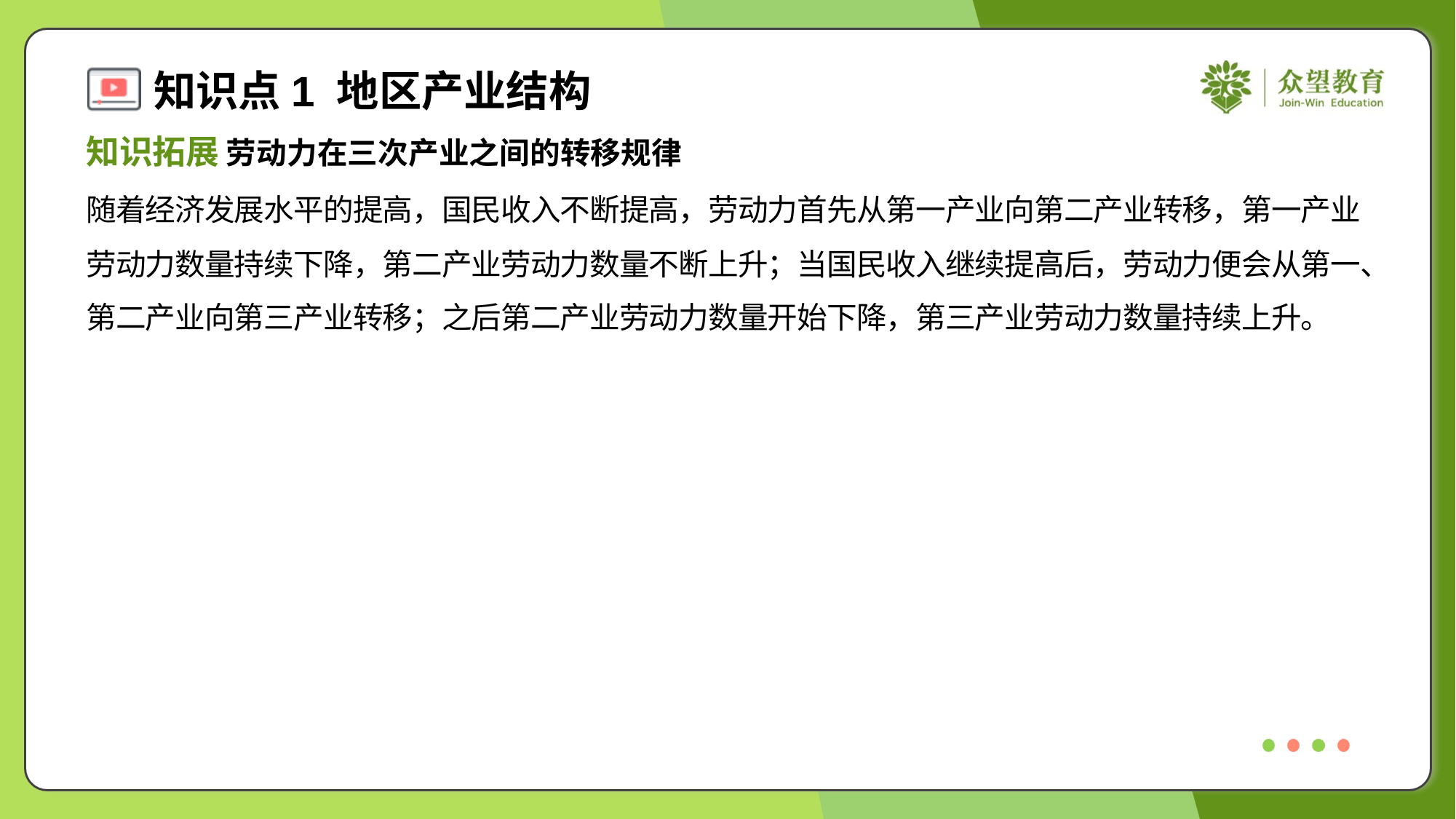

知识拓展 劳动力在三次产业之间的转移规律
随着经济发展水平的提高，国民收入不断提高，劳动力首先从第一产业向第二产业转移，第一产业
劳动力数量持续下降，第二产业劳动力数量不断上升；当国民收入继续提高后，劳动力便会从第一、
第二产业向第三产业转移；之后第二产业劳动力数量开始下降，第三产业劳动力数量持续上升。